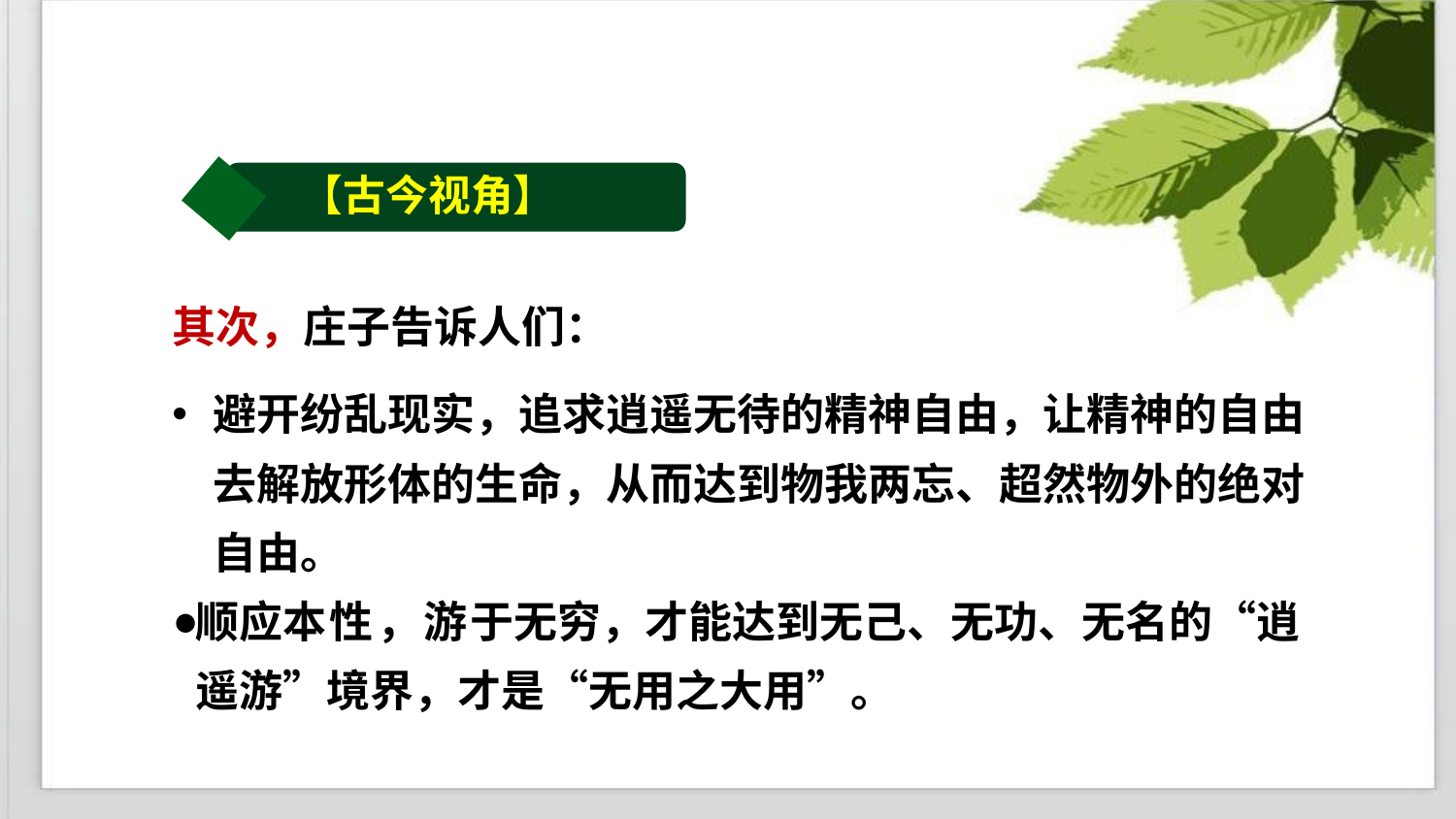

【古今视角】

其次，庄子告诉人们：
避开纷乱现实，追求逍遥无待的精神自由，让精神的自由去解放形体的生命，从而达到物我两忘、超然物外的绝对自由。
顺应本性，游于无穷，才能达到无己、无功、无名的“逍遥游”境界，才是“无用之大用”。